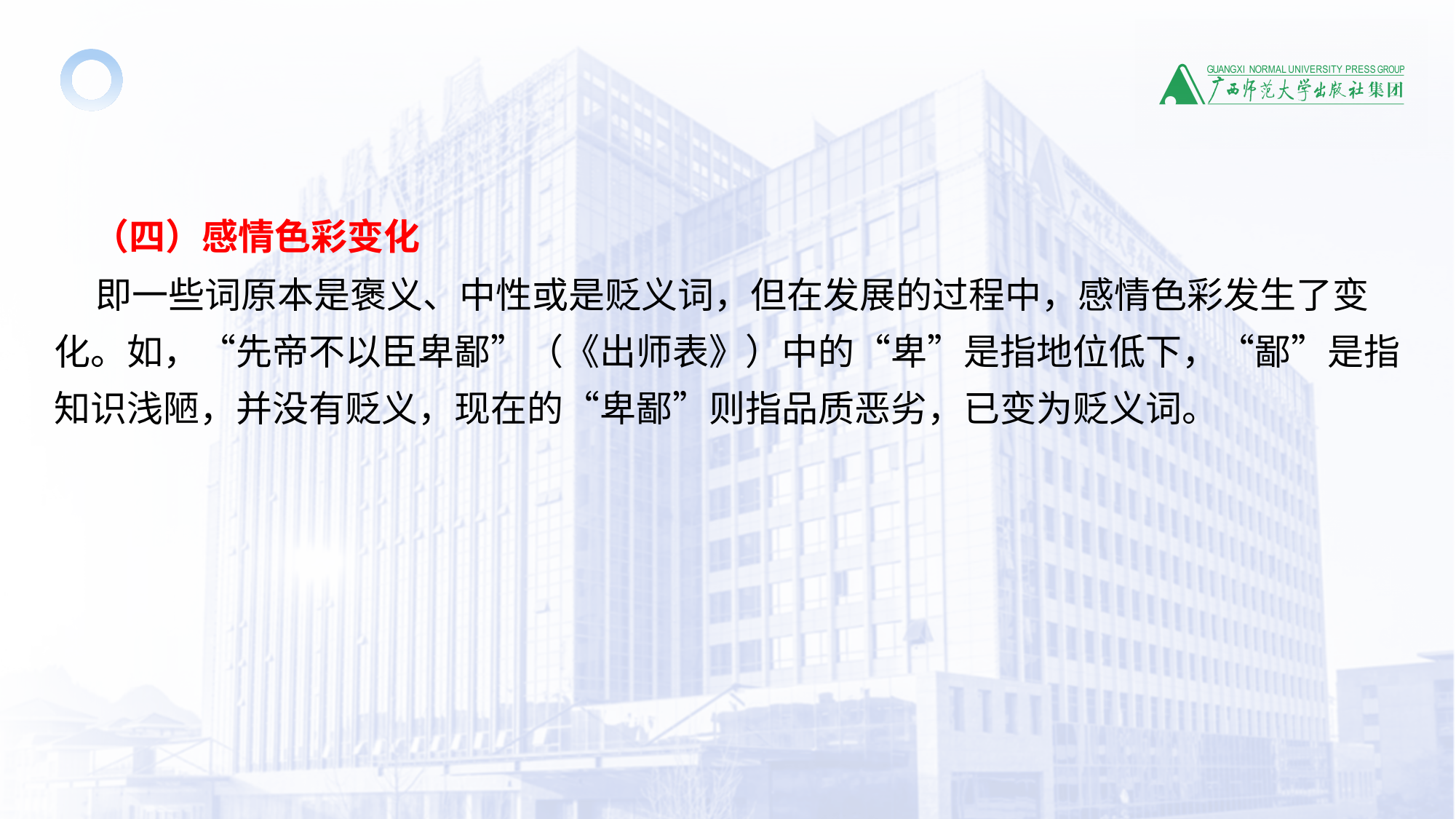

（四）感情色彩变化
    即一些词原本是褒义、中性或是贬义词，但在发展的过程中，感情色彩发生了变化。如，“先帝不以臣卑鄙”（《出师表》）中的“卑”是指地位低下，“鄙”是指知识浅陋，并没有贬义，现在的“卑鄙”则指品质恶劣，已变为贬义词。